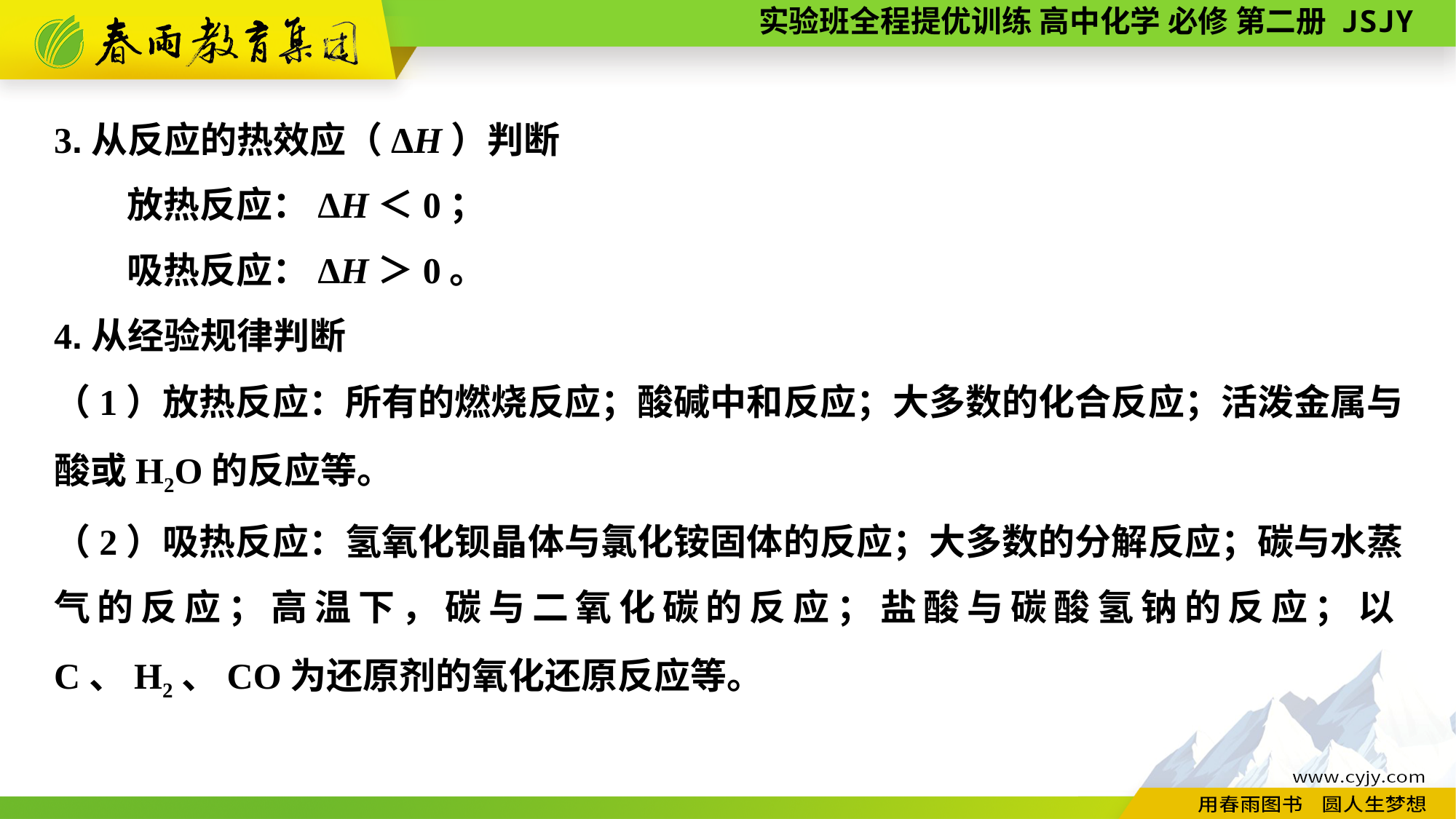

3.从反应的热效应（ΔH）判断
放热反应：ΔH＜0；
吸热反应：ΔH＞0。
4.从经验规律判断
（1）放热反应：所有的燃烧反应；酸碱中和反应；大多数的化合反应；活泼金属与酸或H2O的反应等。
（2）吸热反应：氢氧化钡晶体与氯化铵固体的反应；大多数的分解反应；碳与水蒸气的反应；高温下，碳与二氧化碳的反应；盐酸与碳酸氢钠的反应；以C、H2、CO为还原剂的氧化还原反应等。